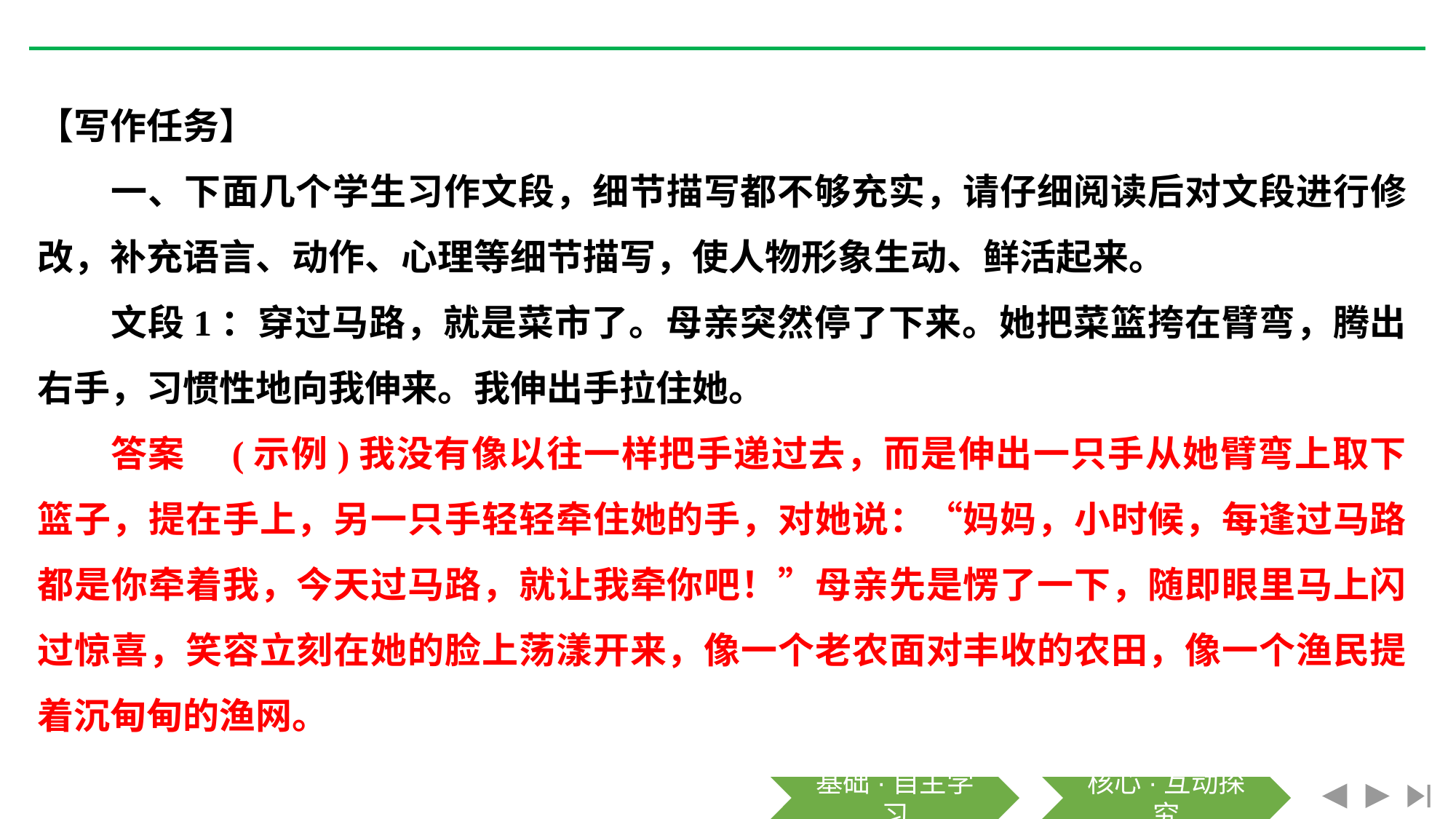

【写作任务】
一、下面几个学生习作文段，细节描写都不够充实，请仔细阅读后对文段进行修改，补充语言、动作、心理等细节描写，使人物形象生动、鲜活起来。
文段1：穿过马路，就是菜市了。母亲突然停了下来。她把菜篮挎在臂弯，腾出右手，习惯性地向我伸来。我伸出手拉住她。
答案　(示例)我没有像以往一样把手递过去，而是伸出一只手从她臂弯上取下篮子，提在手上，另一只手轻轻牵住她的手，对她说：“妈妈，小时候，每逢过马路都是你牵着我，今天过马路，就让我牵你吧！”母亲先是愣了一下，随即眼里马上闪过惊喜，笑容立刻在她的脸上荡漾开来，像一个老农面对丰收的农田，像一个渔民提着沉甸甸的渔网。